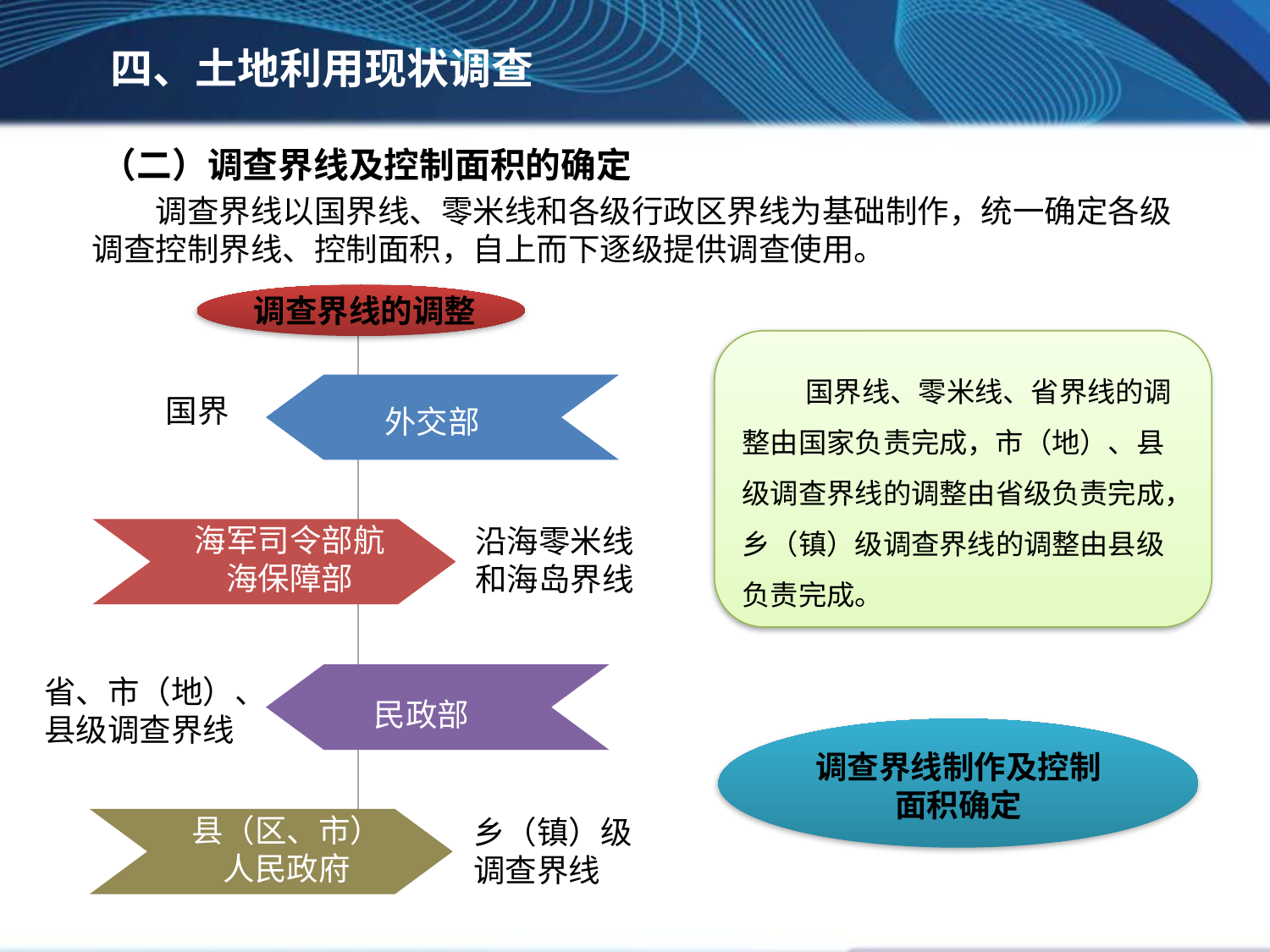

四、土地利用现状调查
（二）调查界线及控制面积的确定
调查界线以国界线、零米线和各级行政区界线为基础制作，统一确定各级调查控制界线、控制面积，自上而下逐级提供调查使用。

调查界线的调整

国界线、零米线、省界线的调整由国家负责完成，市（地）、县级调查界线的调整由省级负责完成，乡（镇）级调查界线的调整由县级负责完成。

外交部
国界
海军司令部航海保障部

沿海零米线和海岛界线

民政部
省、市（地）、县级调查界线

调查界线制作及控制面积确定
县（区、市）人民政府

乡（镇）级调查界线